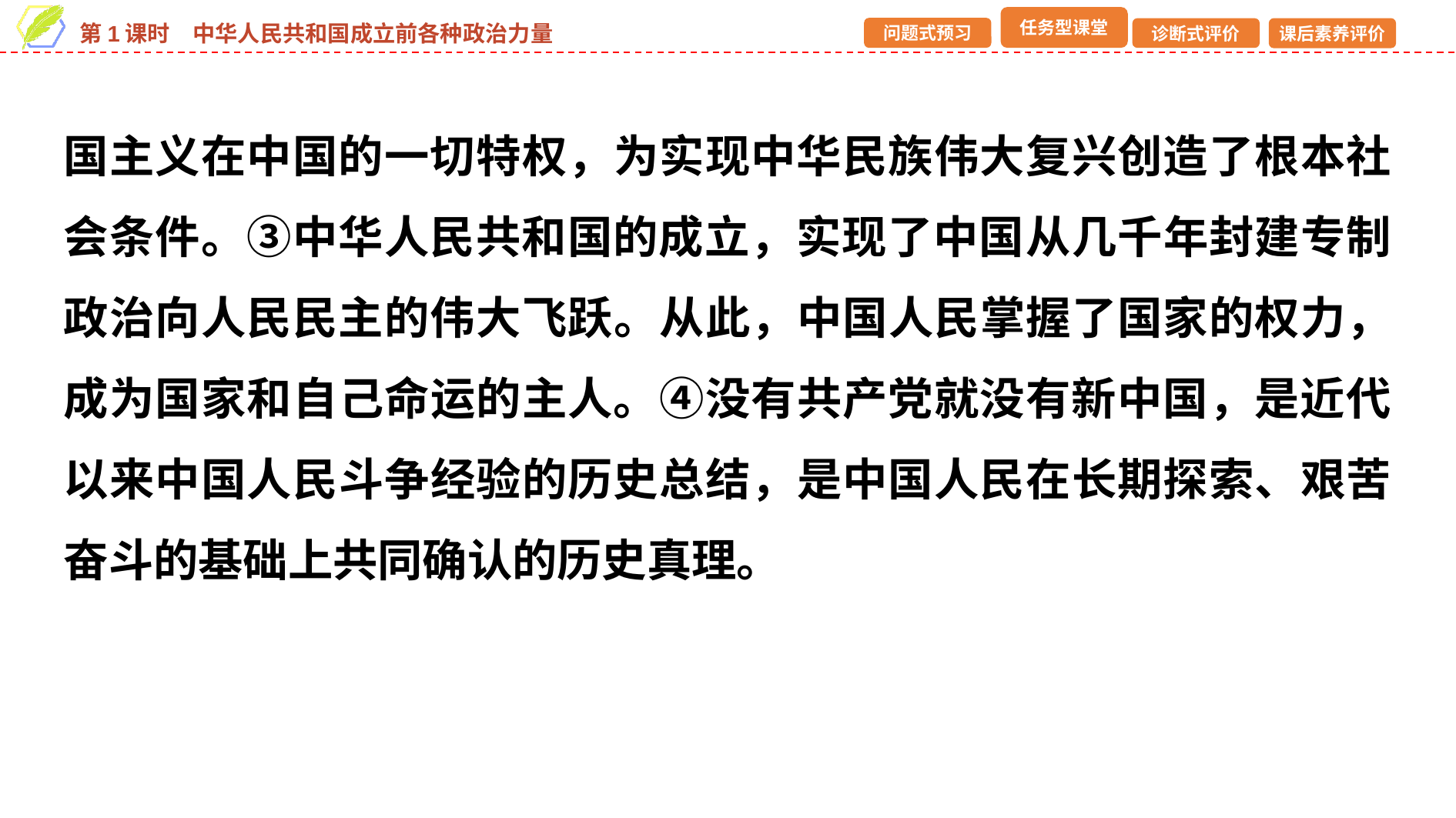

国主义在中国的一切特权，为实现中华民族伟大复兴创造了根本社会条件。③中华人民共和国的成立，实现了中国从几千年封建专制政治向人民民主的伟大飞跃。从此，中国人民掌握了国家的权力，成为国家和自己命运的主人。④没有共产党就没有新中国，是近代以来中国人民斗争经验的历史总结，是中国人民在长期探索、艰苦奋斗的基础上共同确认的历史真理。